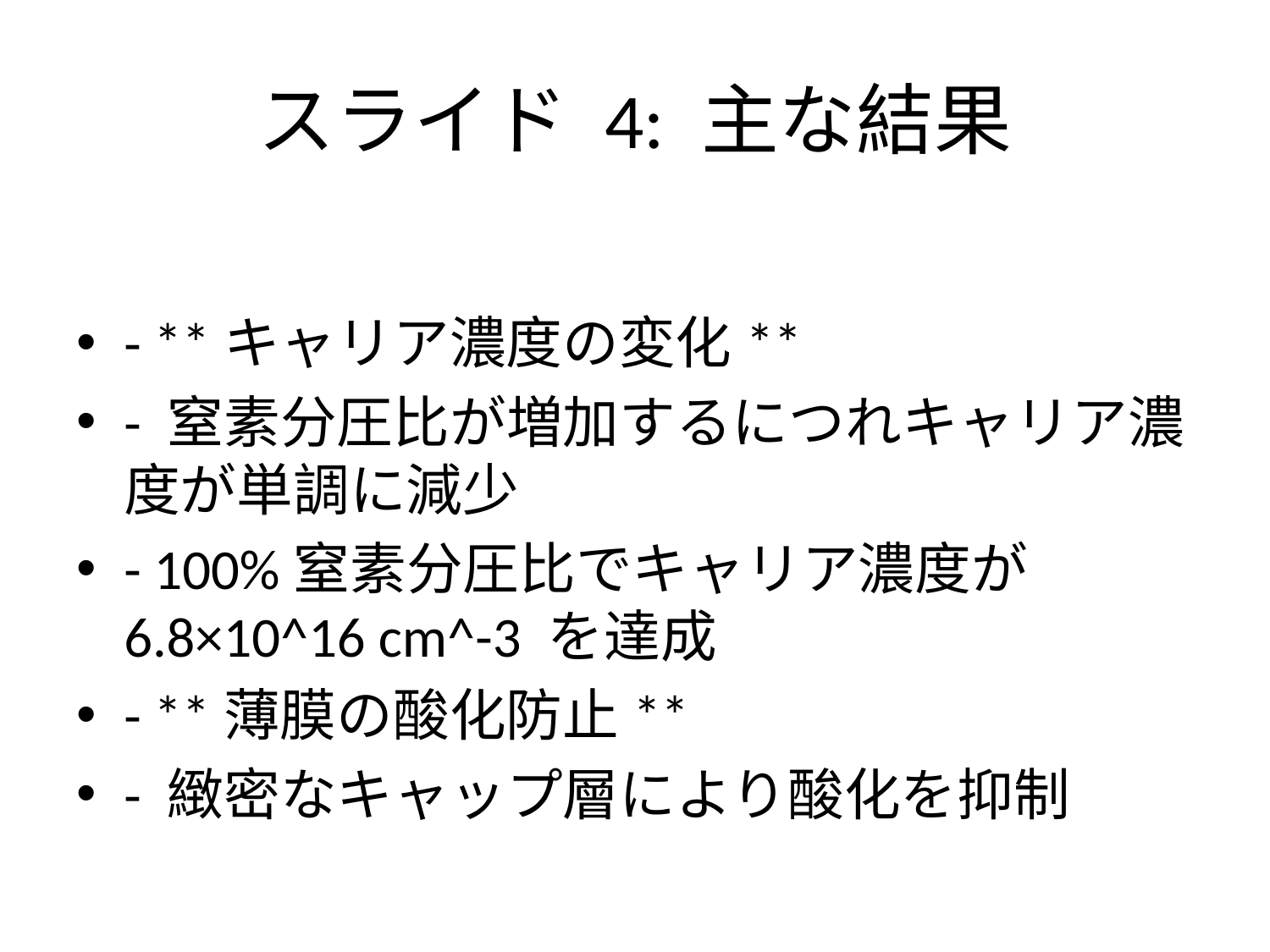

# スライド 4: 主な結果

- **キャリア濃度の変化**
- 窒素分圧比が増加するにつれキャリア濃度が単調に減少
- 100%窒素分圧比でキャリア濃度が 6.8×10^16 cm^-3 を達成
- **薄膜の酸化防止**
- 緻密なキャップ層により酸化を抑制